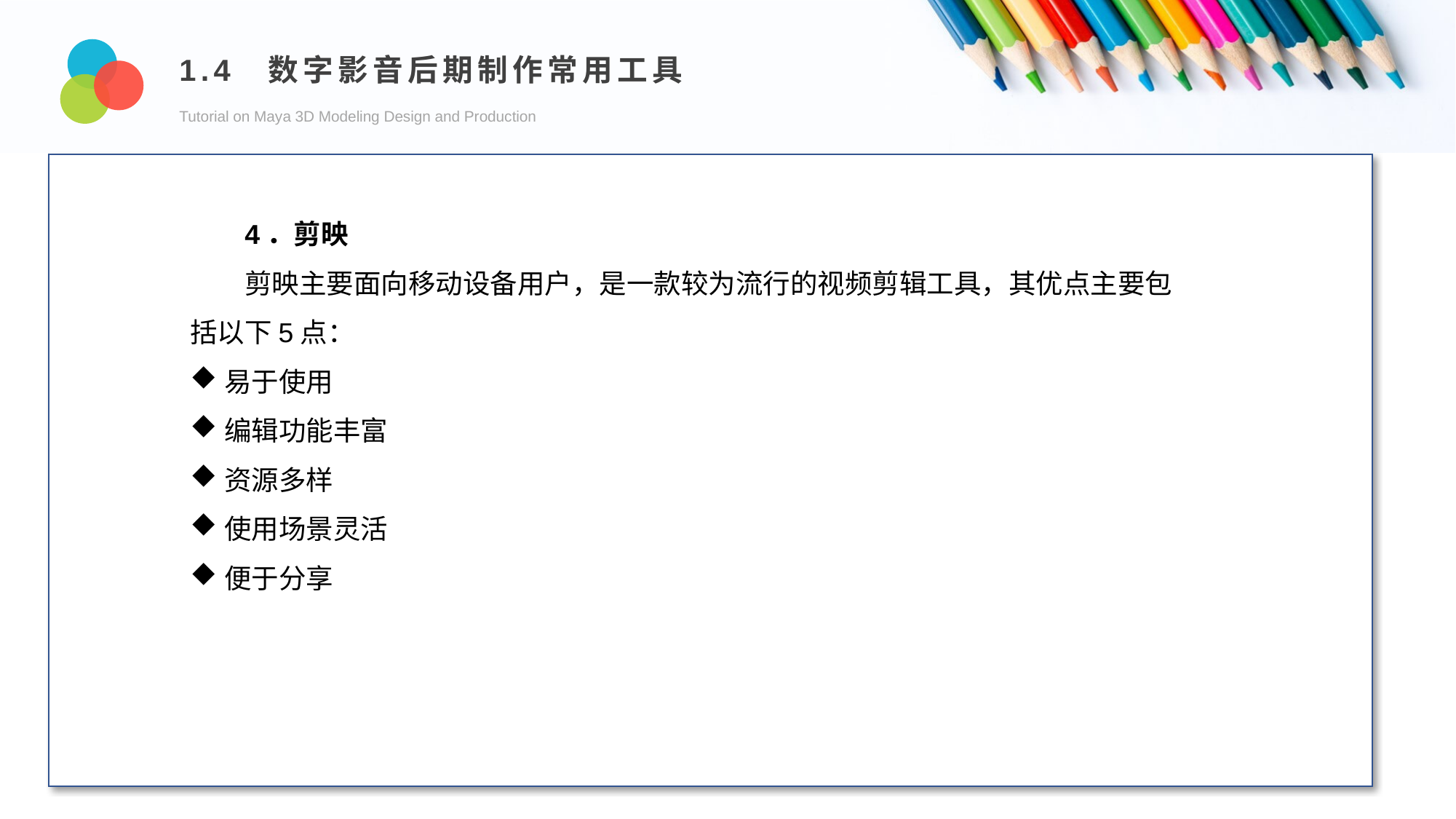

1.4  数字影音后期制作常用工具
Tutorial on Maya 3D Modeling Design and Production
Design and Production
4．剪映
剪映主要面向移动设备用户，是一款较为流行的视频剪辑工具，其优点主要包括以下5点：
易于使用
编辑功能丰富
资源多样
使用场景灵活
便于分享